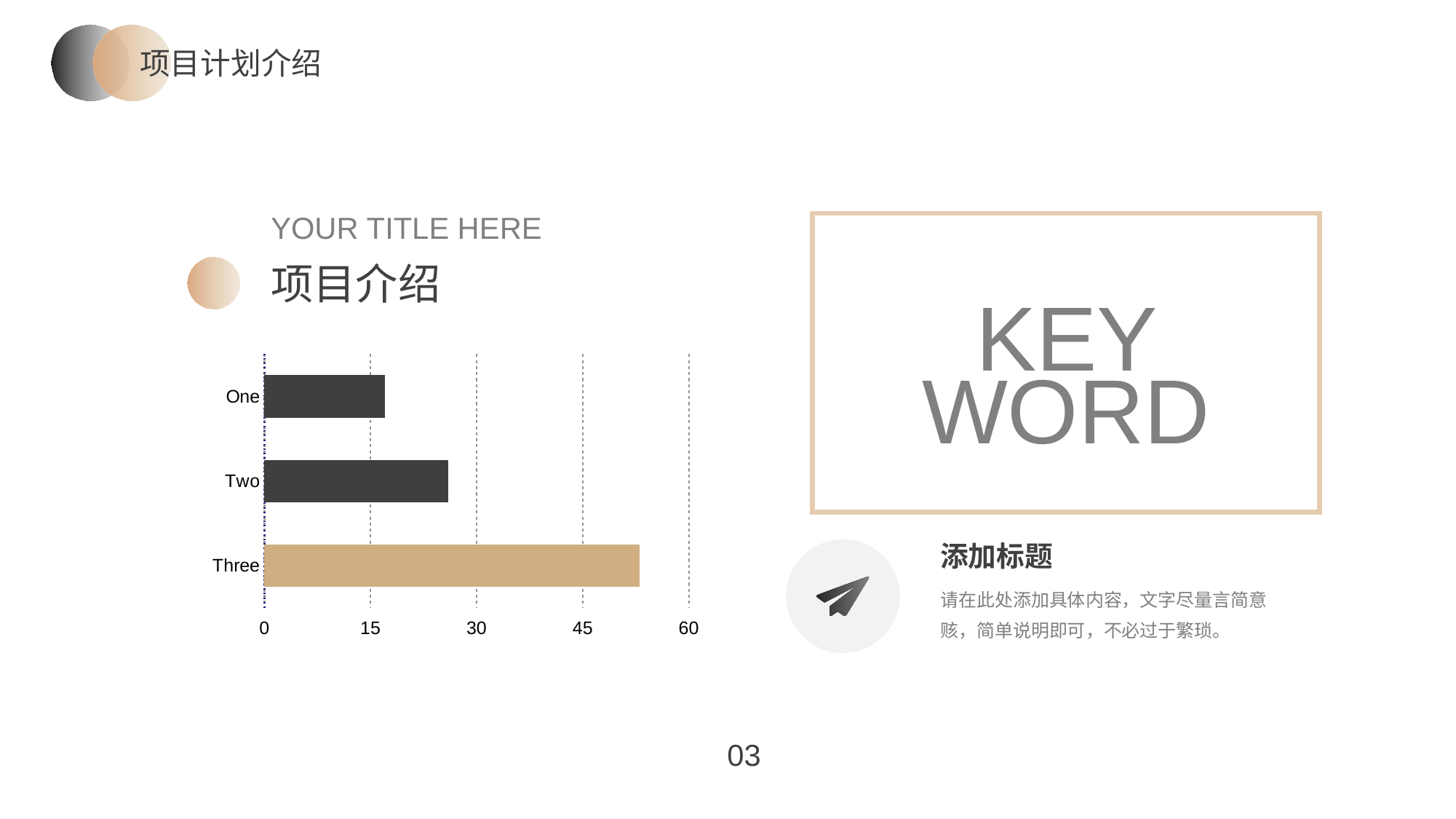

项目计划介绍
YOUR TITLE HERE

项目介绍

KEY WORD

### Chart

| Category | Onre |
|---|---|
| One | 17.0 |
| Two | 26.0 |
| Three | 53.0 |
添加标题

请在此处添加具体内容，文字尽量言简意赅，简单说明即可，不必过于繁琐。

03